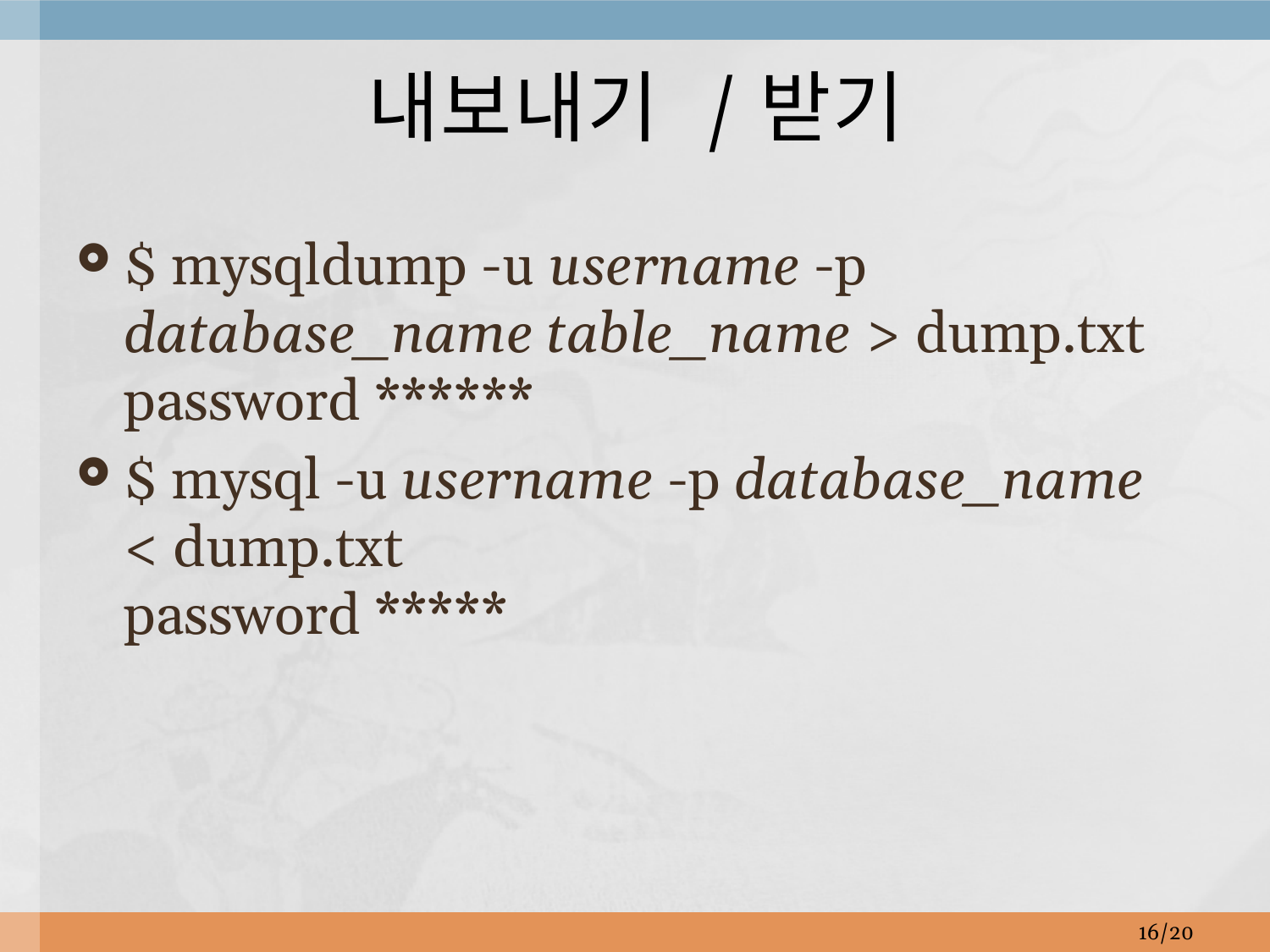

# 내보내기 /받기
$ mysqldump -u username -p database_name table_name > dump.txt
password ******
$ mysql -u username -p database_name < dump.txt
password *****
16/20